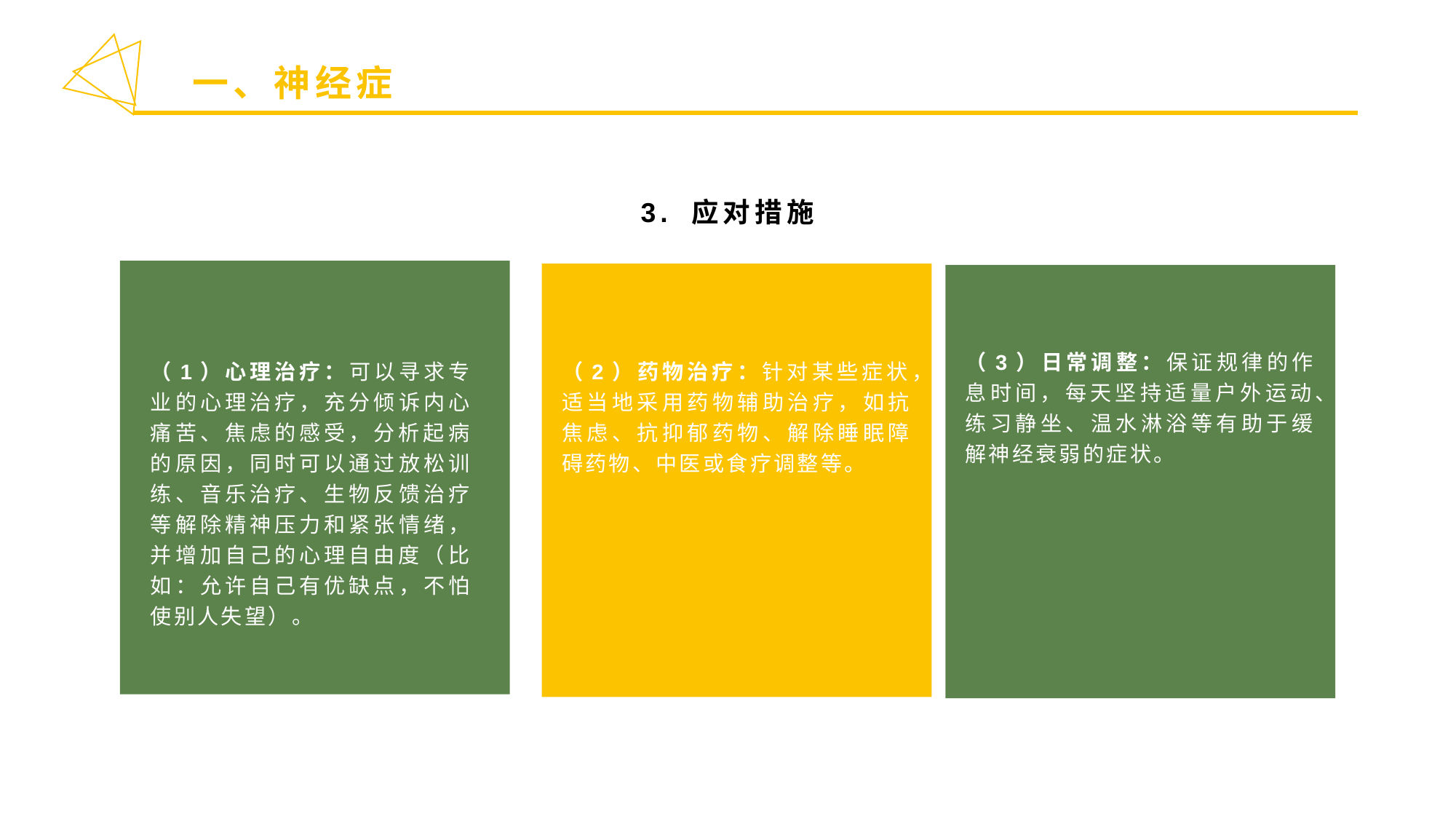

一、神经症

3. 应对措施

（3）日常调整：保证规律的作息时间，每天坚持适量户外运动、练习静坐、温水淋浴等有助于缓解神经衰弱的症状。
（2）药物治疗：针对某些症状，适当地采用药物辅助治疗，如抗焦虑、抗抑郁药物、解除睡眠障碍药物、中医或食疗调整等。
（1）心理治疗：可以寻求专业的心理治疗，充分倾诉内心痛苦、焦虑的感受，分析起病的原因，同时可以通过放松训练、音乐治疗、生物反馈治疗等解除精神压力和紧张情绪，并增加自己的心理自由度（比如：允许自己有优缺点，不怕使别人失望）。